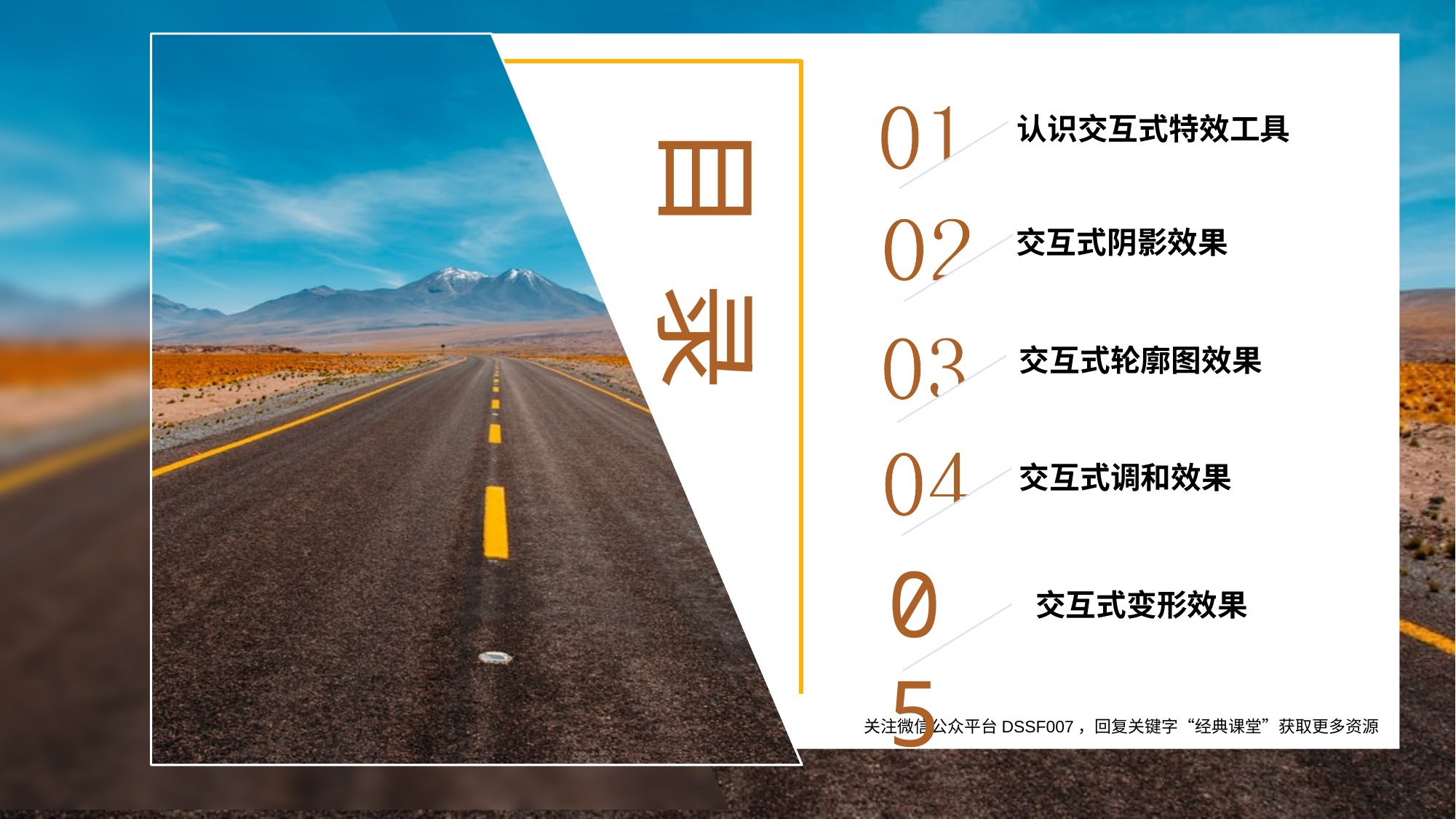

认识交互式特效工具

交互式阴影效果

交互式轮廓图效果

交互式调和效果
05
交互式变形效果